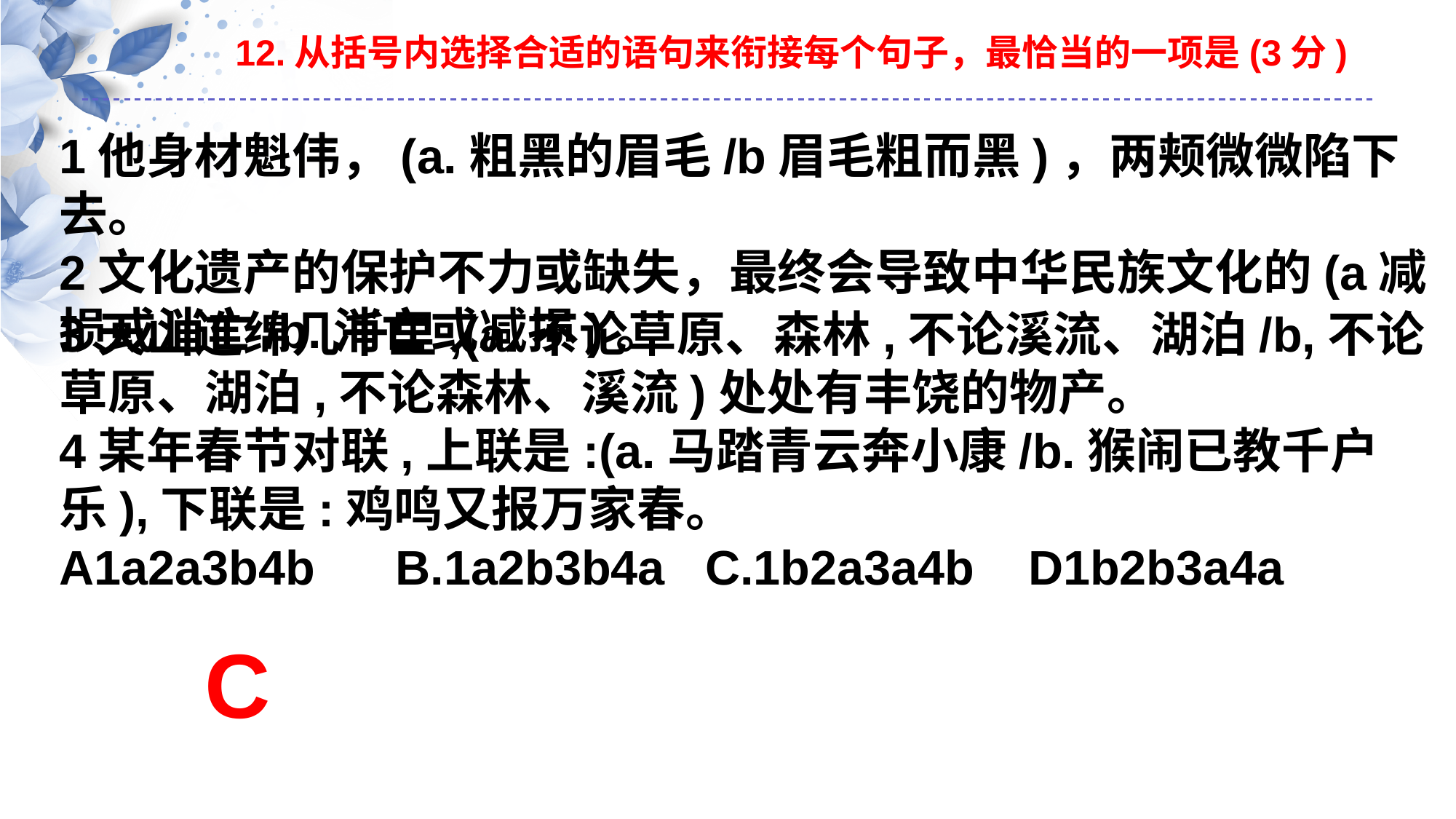

12.从括号内选择合适的语句来衔接每个句子，最恰当的一项是(3分)
1他身材魁伟，(a.粗黑的眉毛/b眉毛粗而黑)，两颊微微陷下去。
2文化遗产的保护不力或缺失，最终会导致中华民族文化的(a减损或消亡/b.消亡或减损)。
3天山连绵几千里,(a.不论草原、森林,不论溪流、湖泊/b,不论草原、湖泊,不论森林、溪流)处处有丰饶的物产。
4某年春节对联,上联是:(a.马踏青云奔小康/b.猴闹已教千户乐),下联是:鸡鸣又报万家春。
A1a2a3b4b      B.1a2b3b4a   C.1b2a3a4b    D1b2b3a4a
C